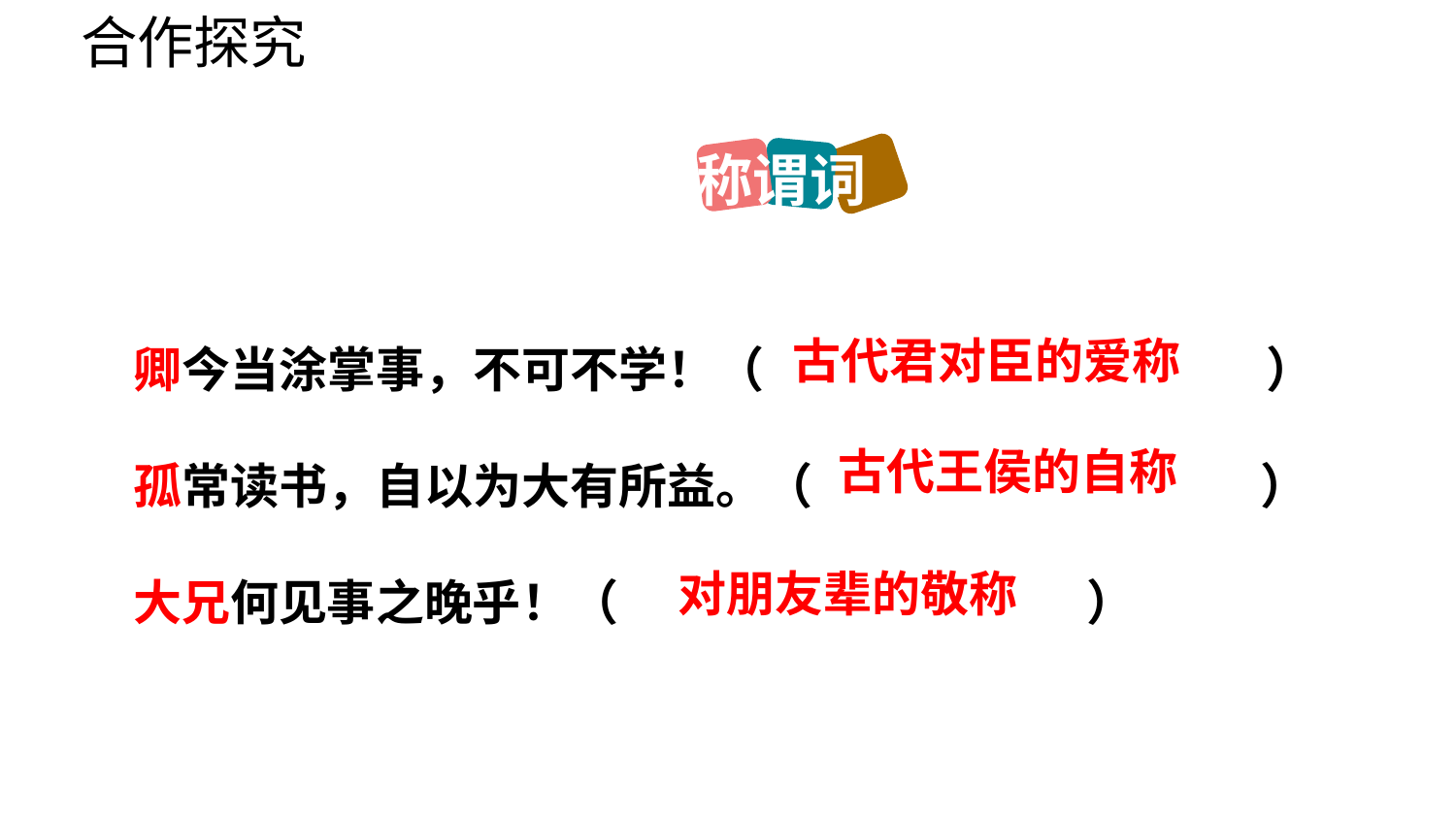

合作探究
称谓词

卿今当涂掌事，不可不学！（                                              ）
孤常读书，自以为大有所益。（                                         ）
大兄何见事之晚乎！（                                           ）
古代君对臣的爱称
古代王侯的自称
对朋友辈的敬称